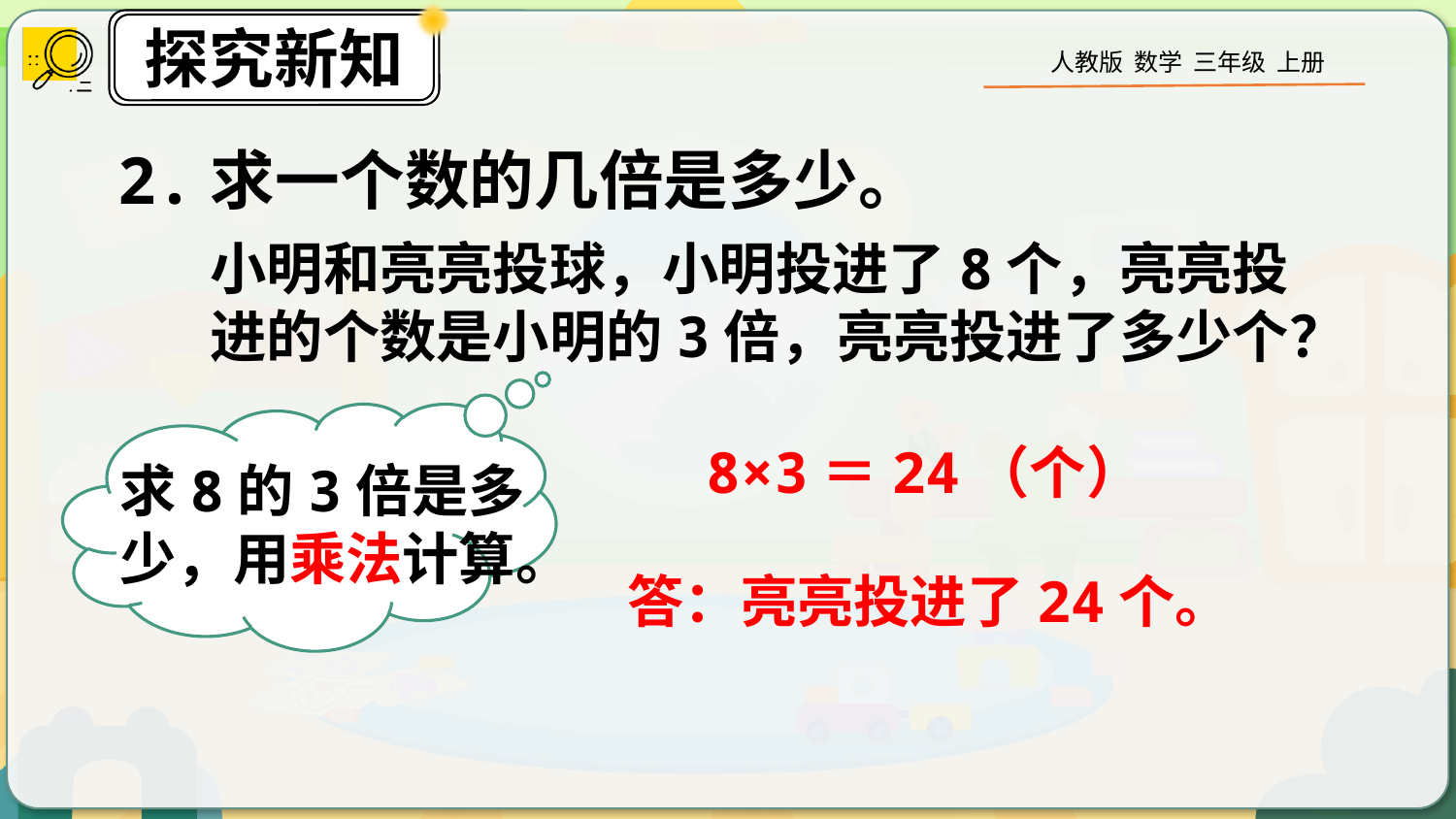

2.求一个数的几倍是多少。
小明和亮亮投球，小明投进了8个，亮亮投进的个数是小明的3倍，亮亮投进了多少个？

求8的3倍是多少，用乘法计算。
8×3＝24（个）
答：亮亮投进了24个。